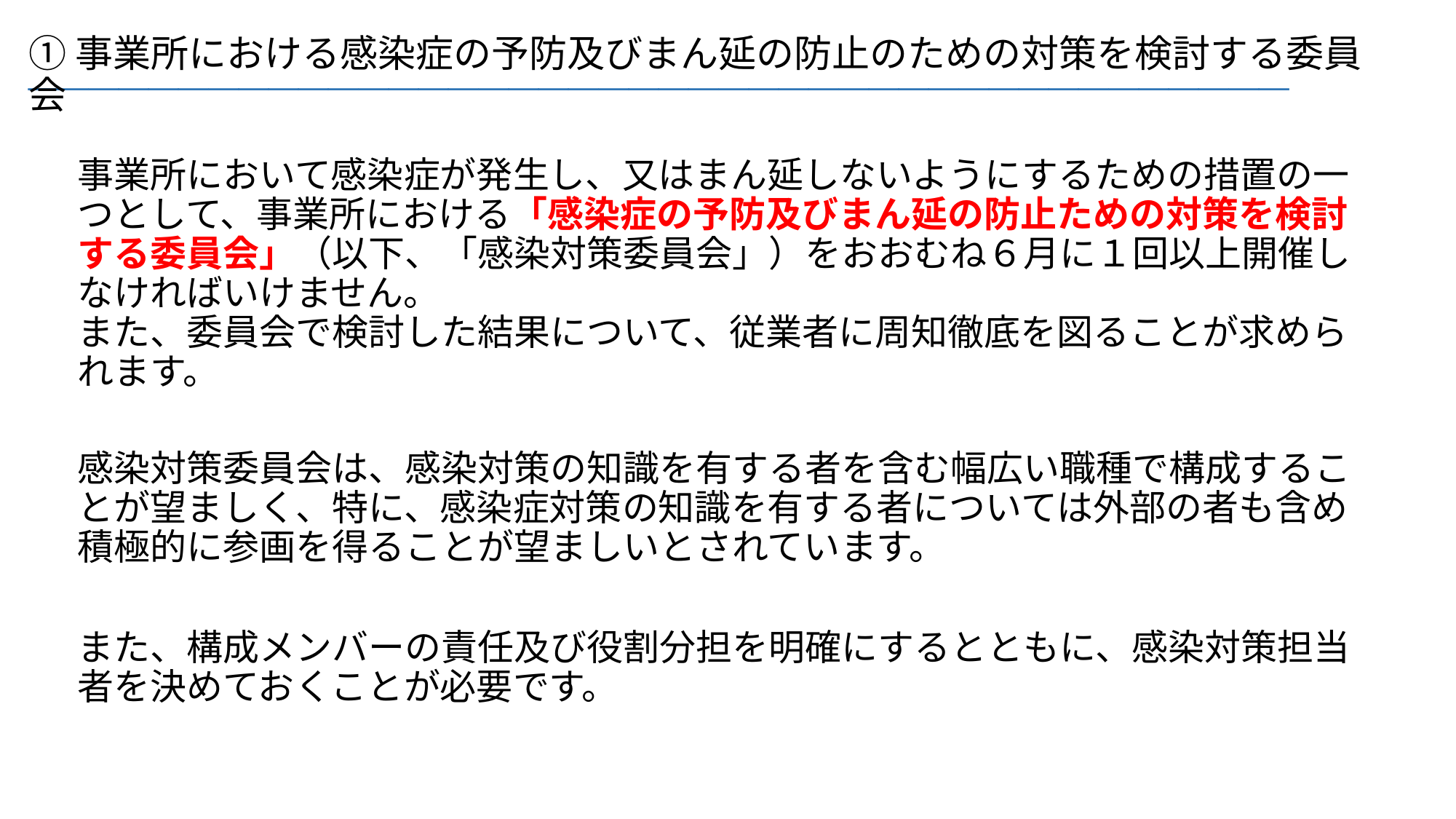

__________________________________________
①事業所における感染症の予防及びまん延の防止のための対策を検討する委員会
事業所において感染症が発生し、又はまん延しないようにするための措置の一つとして、事業所における「感染症の予防及びまん延の防止ための対策を検討する委員会」（以下、「感染対策委員会」）をおおむね６月に１回以上開催しなければいけません。
また、委員会で検討した結果について、従業者に周知徹底を図ることが求められます。
感染対策委員会は、感染対策の知識を有する者を含む幅広い職種で構成することが望ましく、特に、感染症対策の知識を有する者については外部の者も含め積極的に参画を得ることが望ましいとされています。
また、構成メンバーの責任及び役割分担を明確にするとともに、感染対策担当者を決めておくことが必要です。